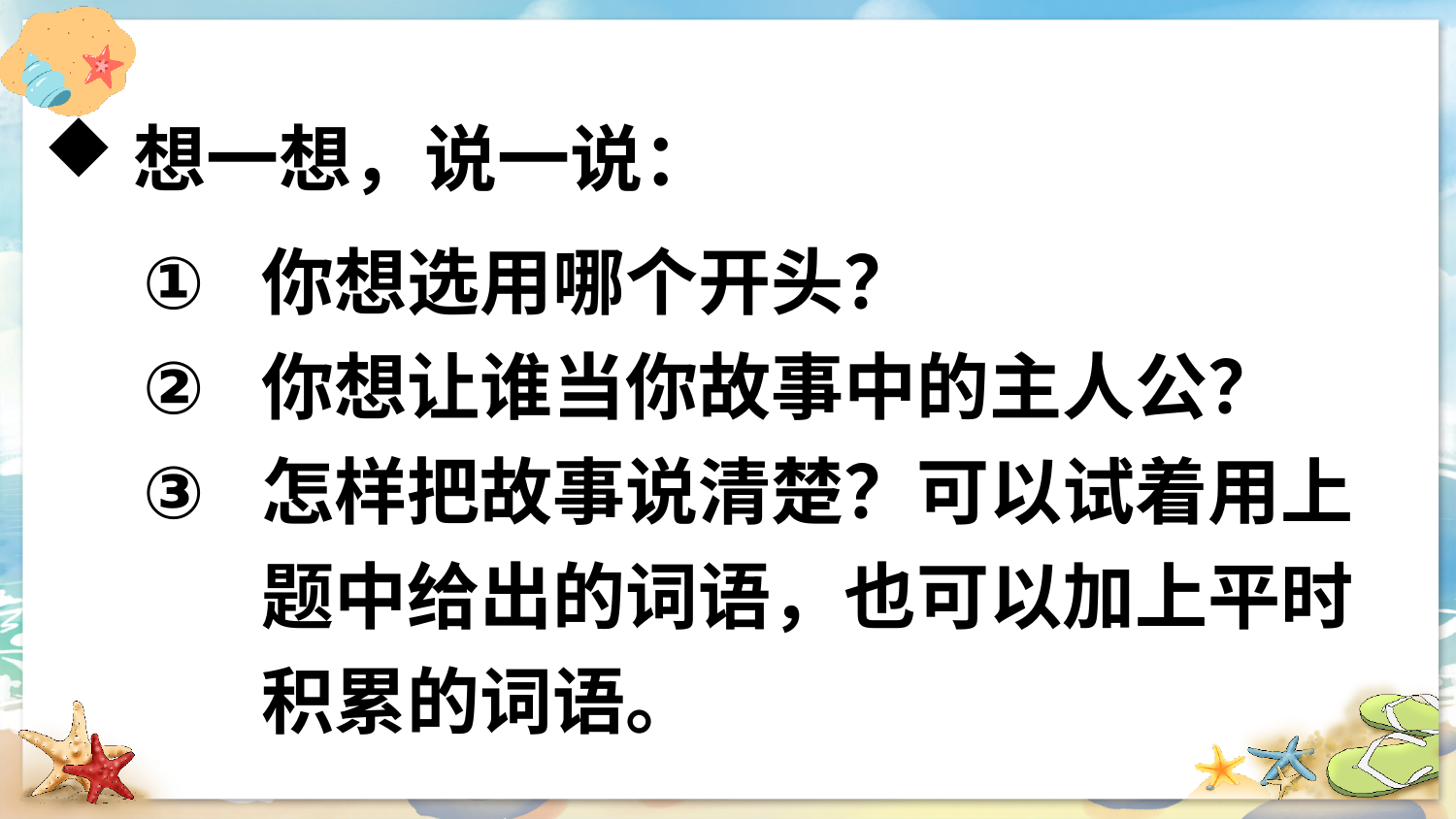

想一想，说一说：
你想选用哪个开头？
你想让谁当你故事中的主人公？
怎样把故事说清楚？可以试着用上题中给出的词语，也可以加上平时积累的词语。